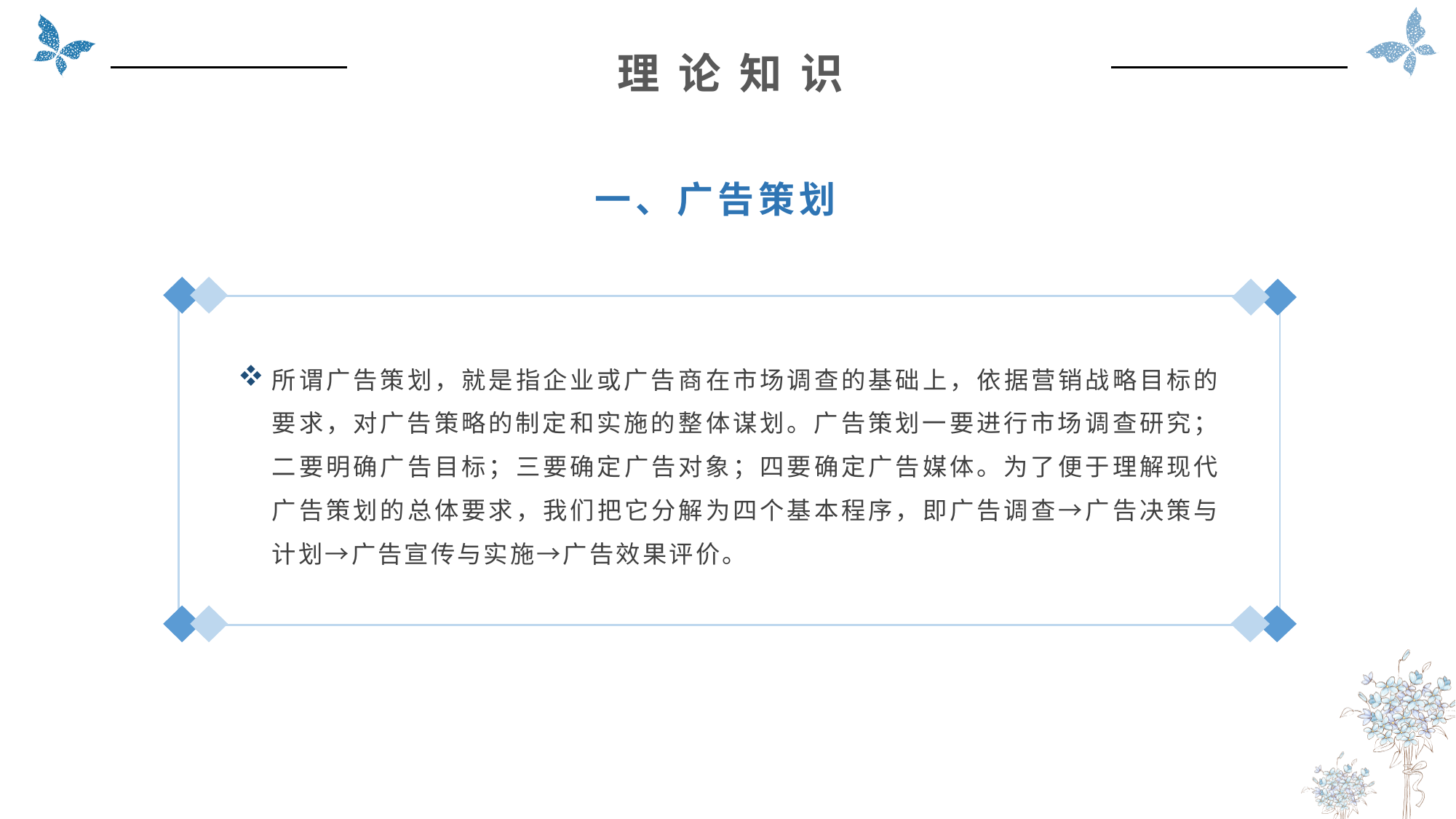

理 论 知 识
一、广告策划

所谓广告策划，就是指企业或广告商在市场调查的基础上，依据营销战略目标的要求，对广告策略的制定和实施的整体谋划。广告策划一要进行市场调查研究；二要明确广告目标；三要确定广告对象；四要确定广告媒体。为了便于理解现代广告策划的总体要求，我们把它分解为四个基本程序，即广告调查→广告决策与计划→广告宣传与实施→广告效果评价。